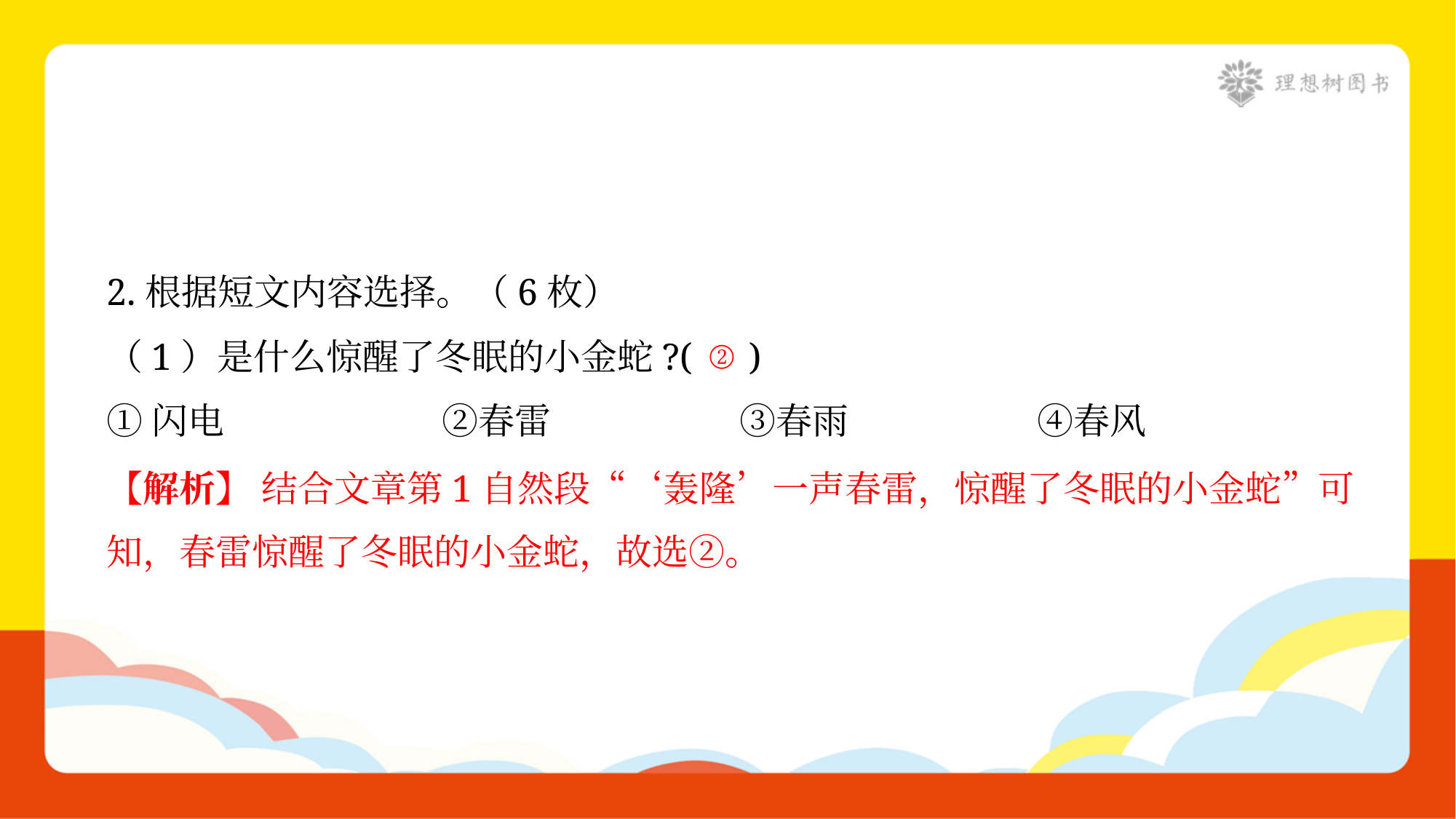

2.根据短文内容选择。（6枚）
②
（1）是什么惊醒了冬眠的小金蛇?(      )
①闪电	②春雷	③春雨	④春风
【解析】 结合文章第1自然段“‘轰隆’一声春雷，惊醒了冬眠的小金蛇”可
知，春雷惊醒了冬眠的小金蛇，故选②。